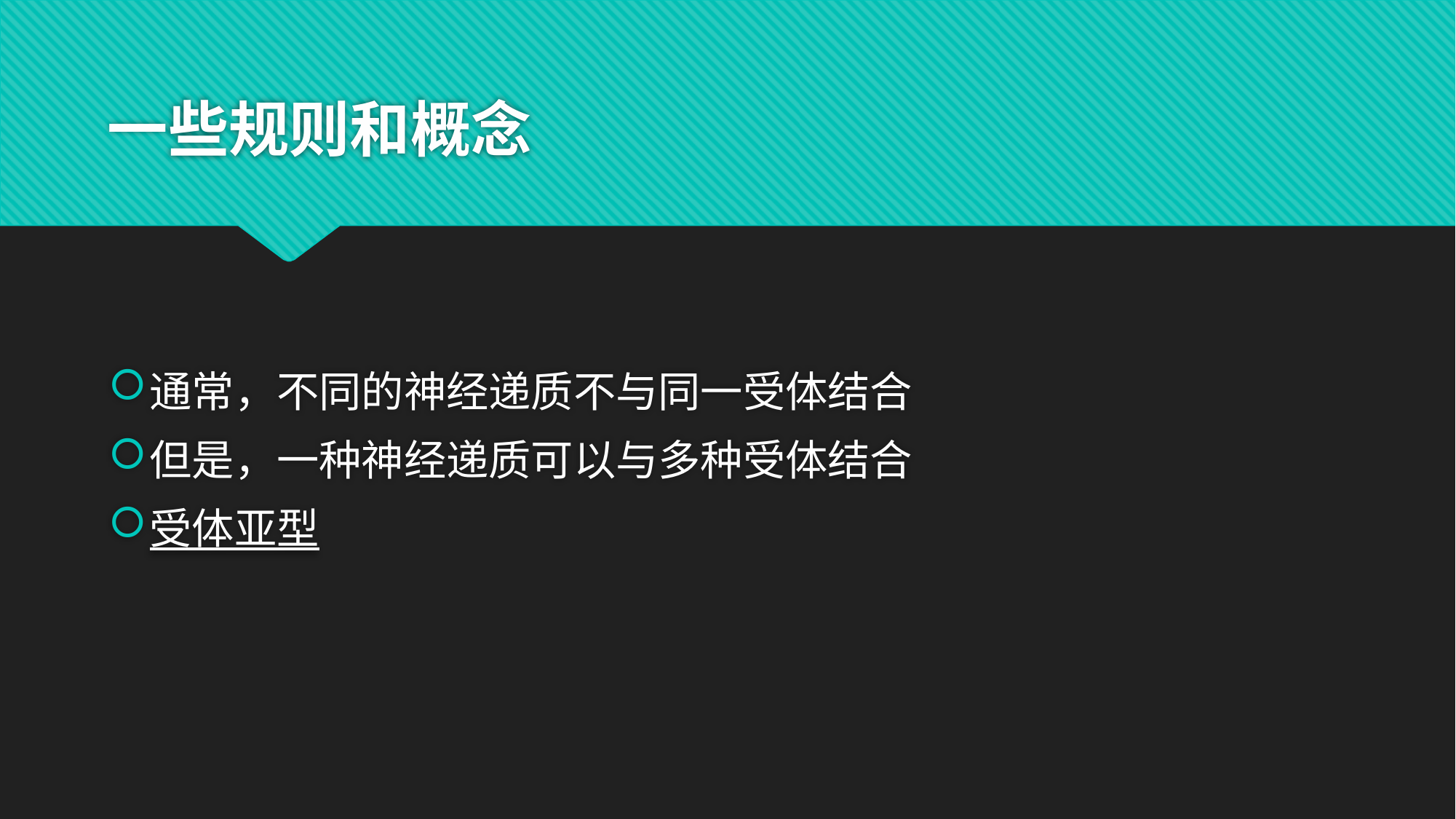

# 一些规则和概念
通常，不同的神经递质不与同一受体结合
但是，一种神经递质可以与多种受体结合
受体亚型